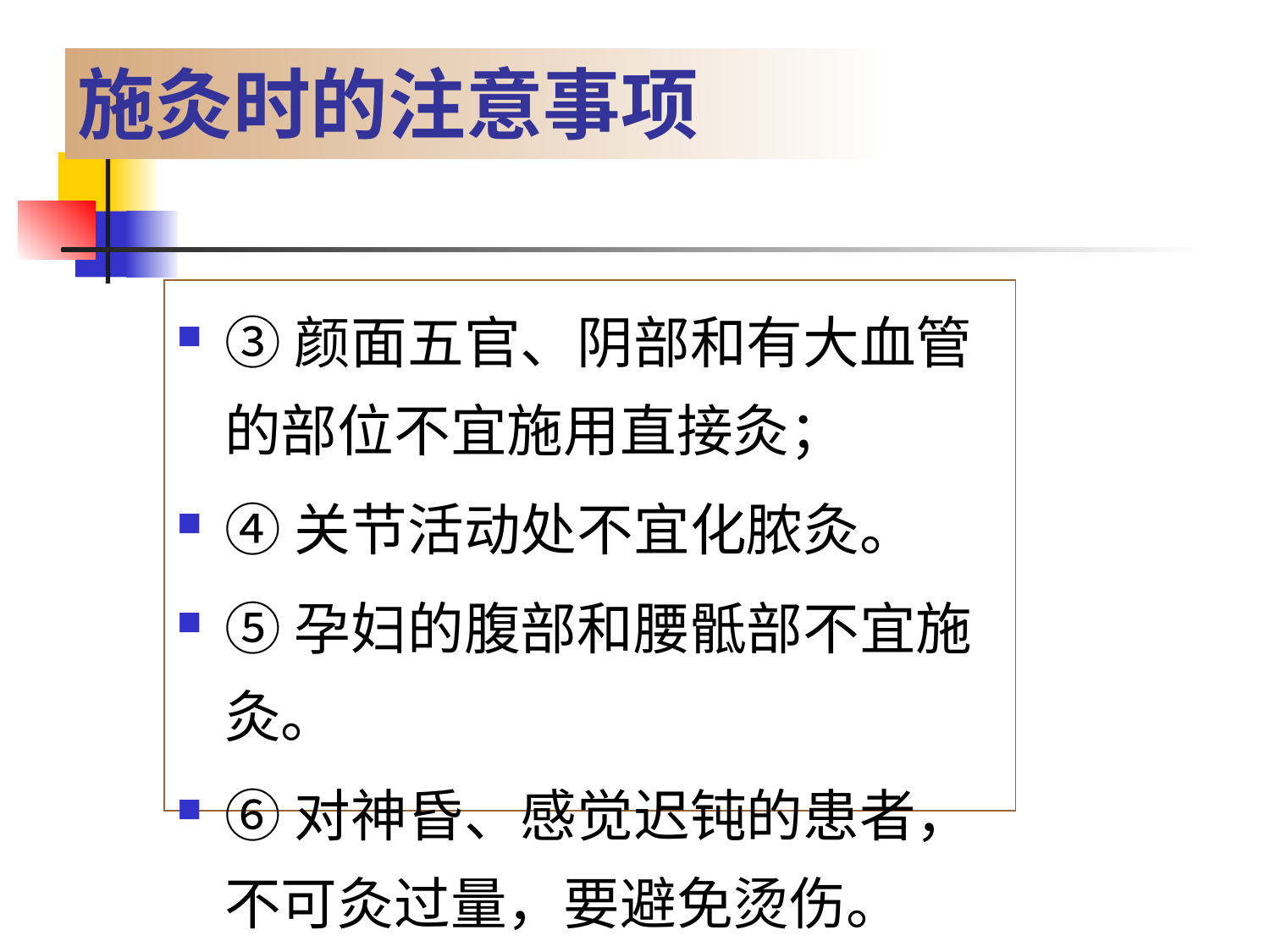

施灸时的注意事项
③颜面五官、阴部和有大血管的部位不宜施用直接灸；
④关节活动处不宜化脓灸。
⑤孕妇的腹部和腰骶部不宜施灸。
⑥对神昏、感觉迟钝的患者，不可灸过量，要避免烫伤。